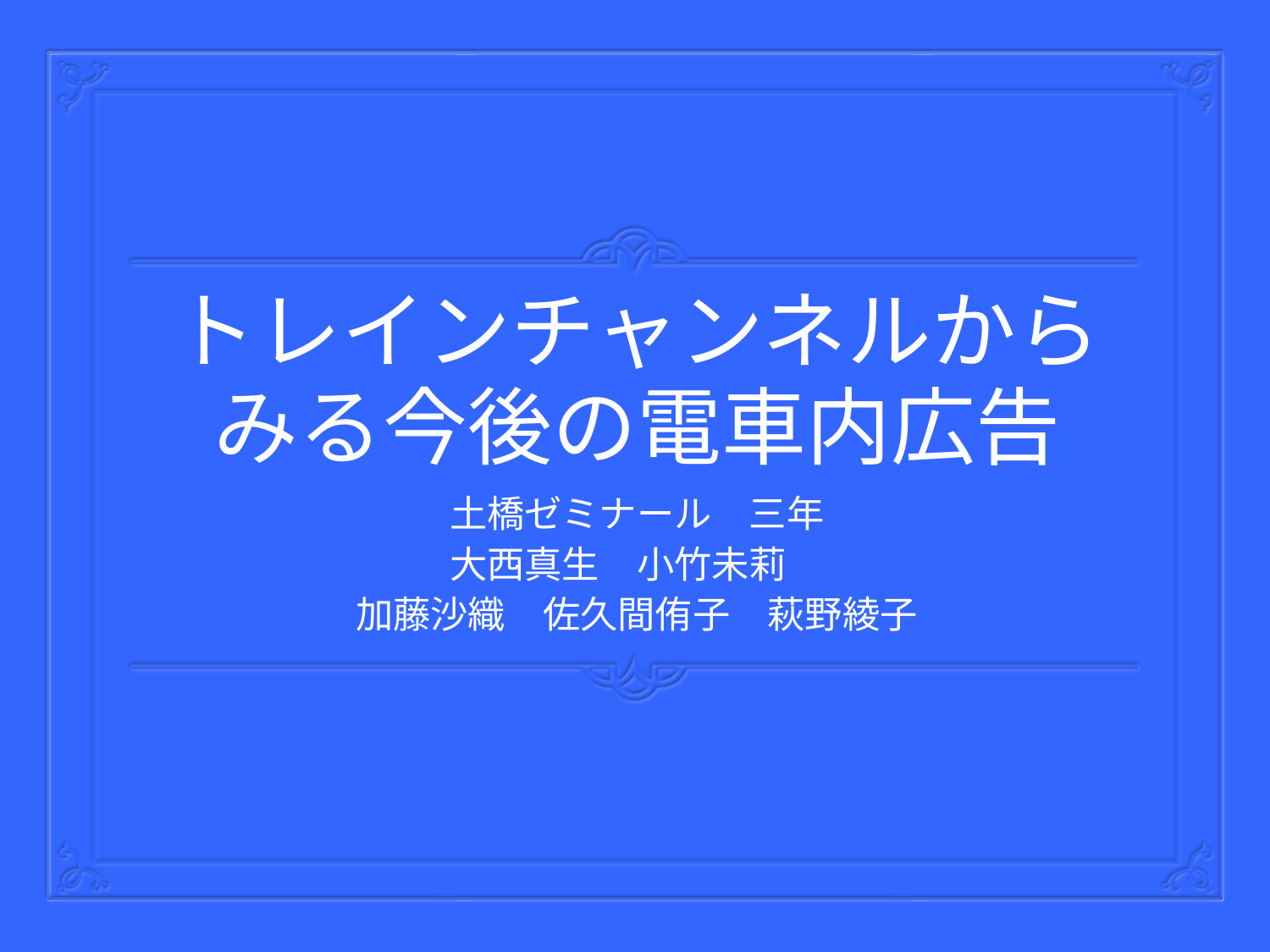

# トレインチャンネルからみる今後の電車内広告
土橋ゼミナール　三年
大西真生　小竹未莉
加藤沙織　佐久間侑子　萩野綾子